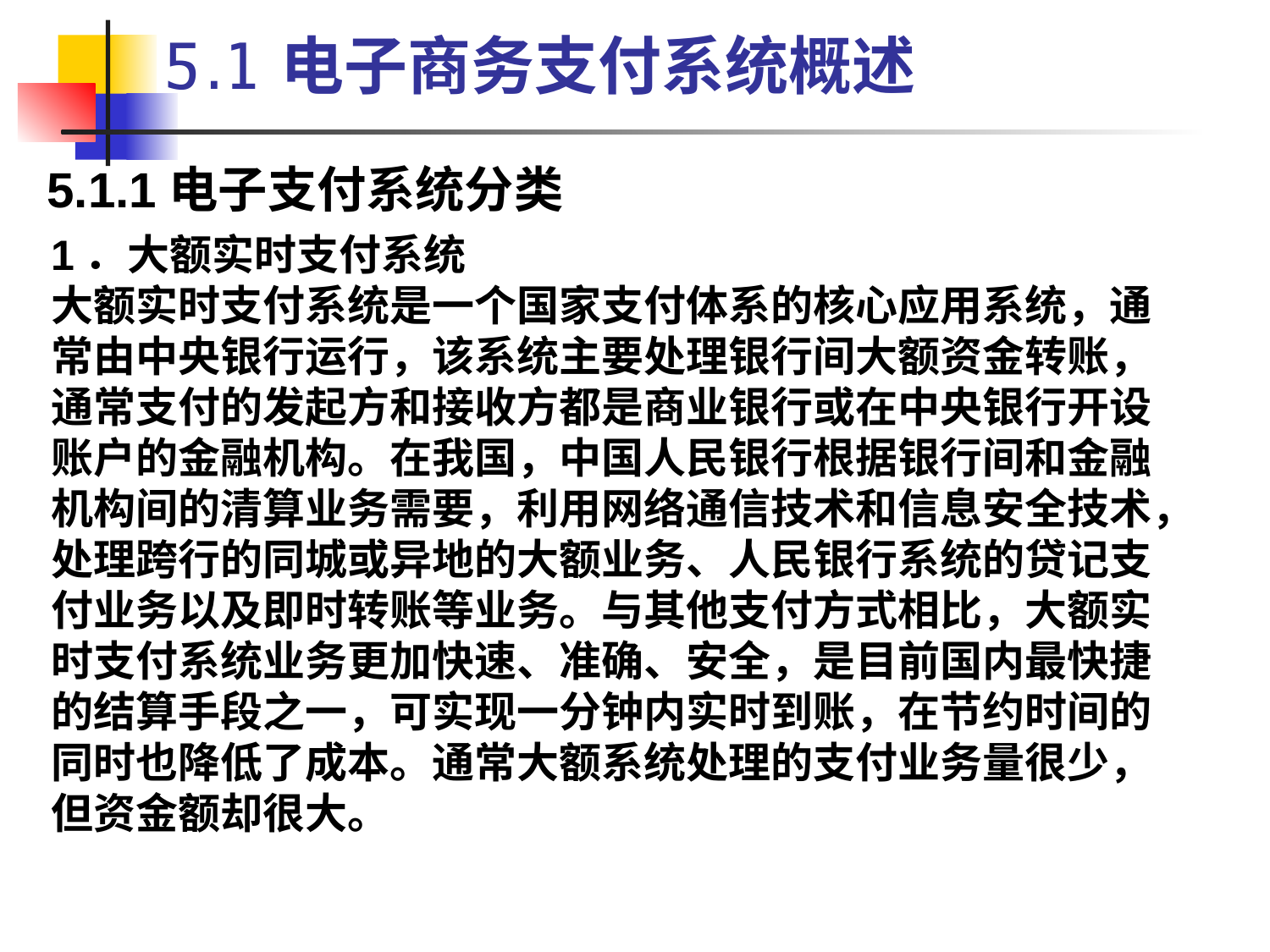

5.1电子商务支付系统概述
5.1.1电子支付系统分类
1．大额实时支付系统
大额实时支付系统是一个国家支付体系的核心应用系统，通常由中央银行运行，该系统主要处理银行间大额资金转账，通常支付的发起方和接收方都是商业银行或在中央银行开设账户的金融机构。在我国，中国人民银行根据银行间和金融机构间的清算业务需要，利用网络通信技术和信息安全技术，处理跨行的同城或异地的大额业务、人民银行系统的贷记支付业务以及即时转账等业务。与其他支付方式相比，大额实时支付系统业务更加快速、准确、安全，是目前国内最快捷的结算手段之一，可实现一分钟内实时到账，在节约时间的同时也降低了成本。通常大额系统处理的支付业务量很少，但资金额却很大。